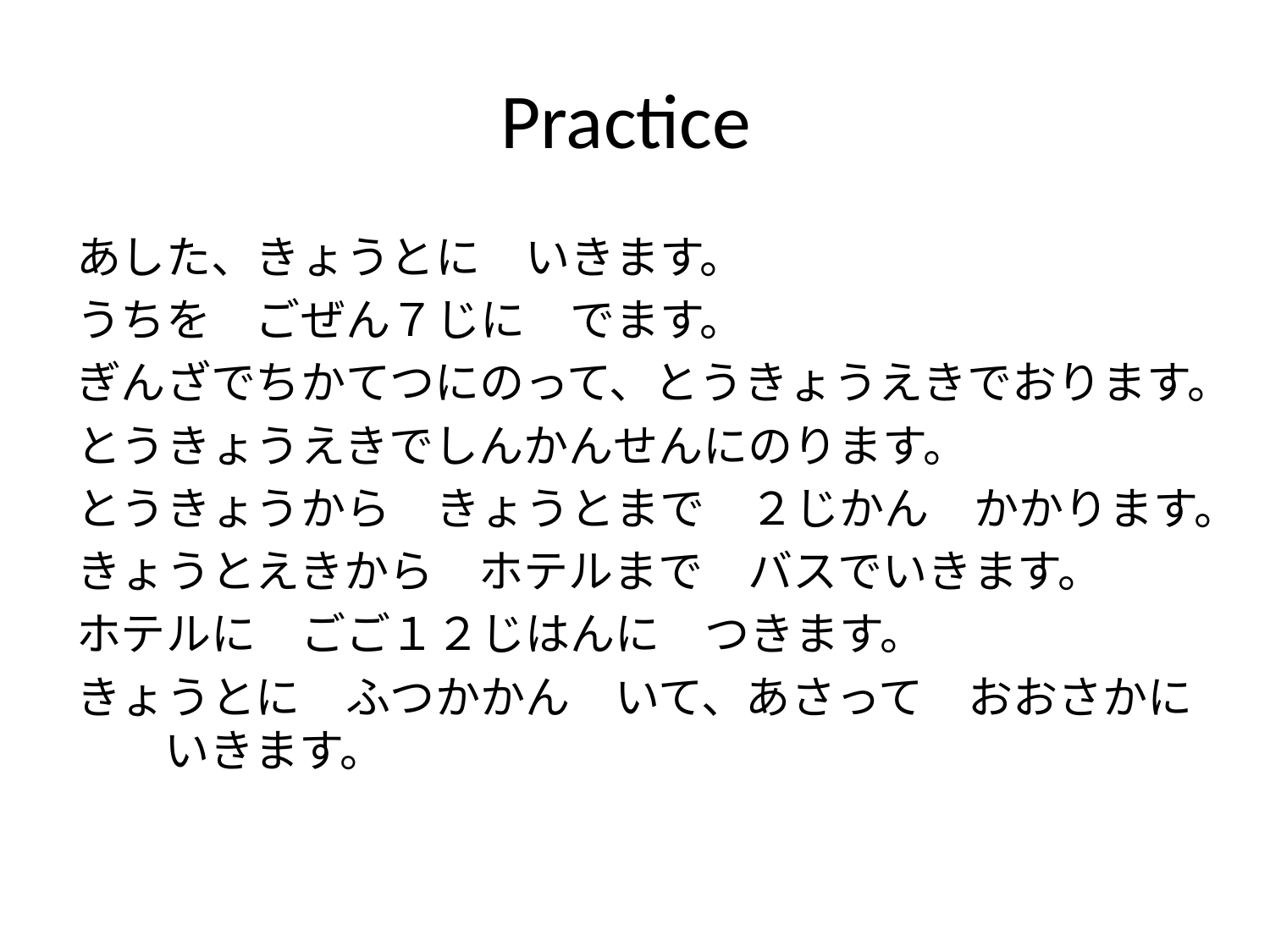

# Practice
あした、きょうとに　いきます。
うちを　ごぜん７じに　でます。
ぎんざでちかてつにのって、とうきょうえきでおります。
とうきょうえきでしんかんせんにのります。
とうきょうから　きょうとまで　２じかん　かかります。
きょうとえきから　ホテルまで　バスでいきます。
ホテルに　ごご１２じはんに　つきます。
きょうとに　ふつかかん　いて、あさって　おおさかに　いきます。